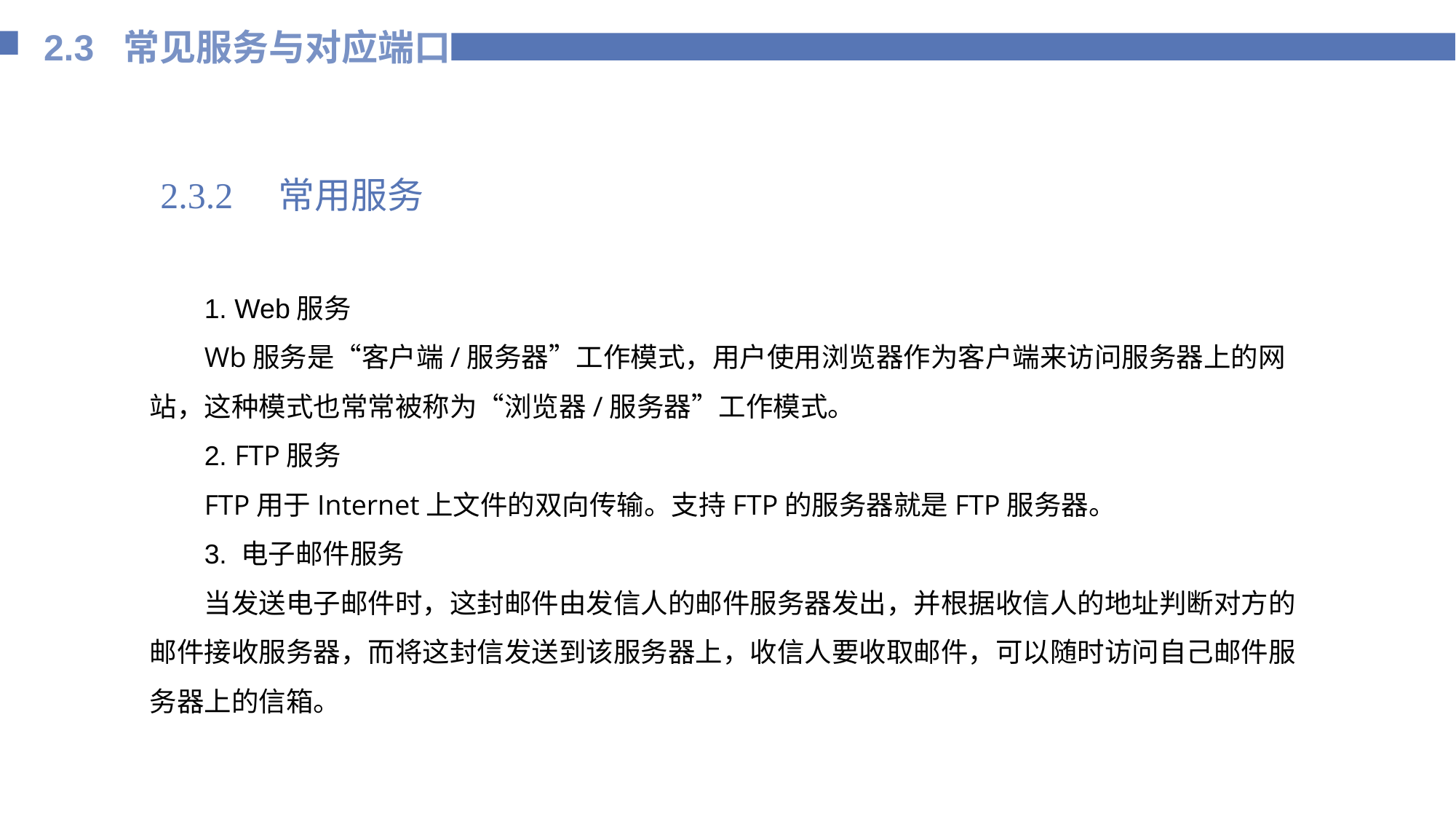

2.3  常见服务与对应端口

2.3.2　常用服务
1. Web服务
Wb服务是“客户端/服务器”工作模式，用户使用浏览器作为客户端来访问服务器上的网站，这种模式也常常被称为“浏览器/服务器”工作模式。
2. FTP服务
FTP用于Internet上文件的双向传输。支持FTP的服务器就是FTP服务器。
3. 电子邮件服务
当发送电子邮件时，这封邮件由发信人的邮件服务器发出，并根据收信人的地址判断对方的邮件接收服务器，而将这封信发送到该服务器上，收信人要收取邮件，可以随时访问自己邮件服务器上的信箱。